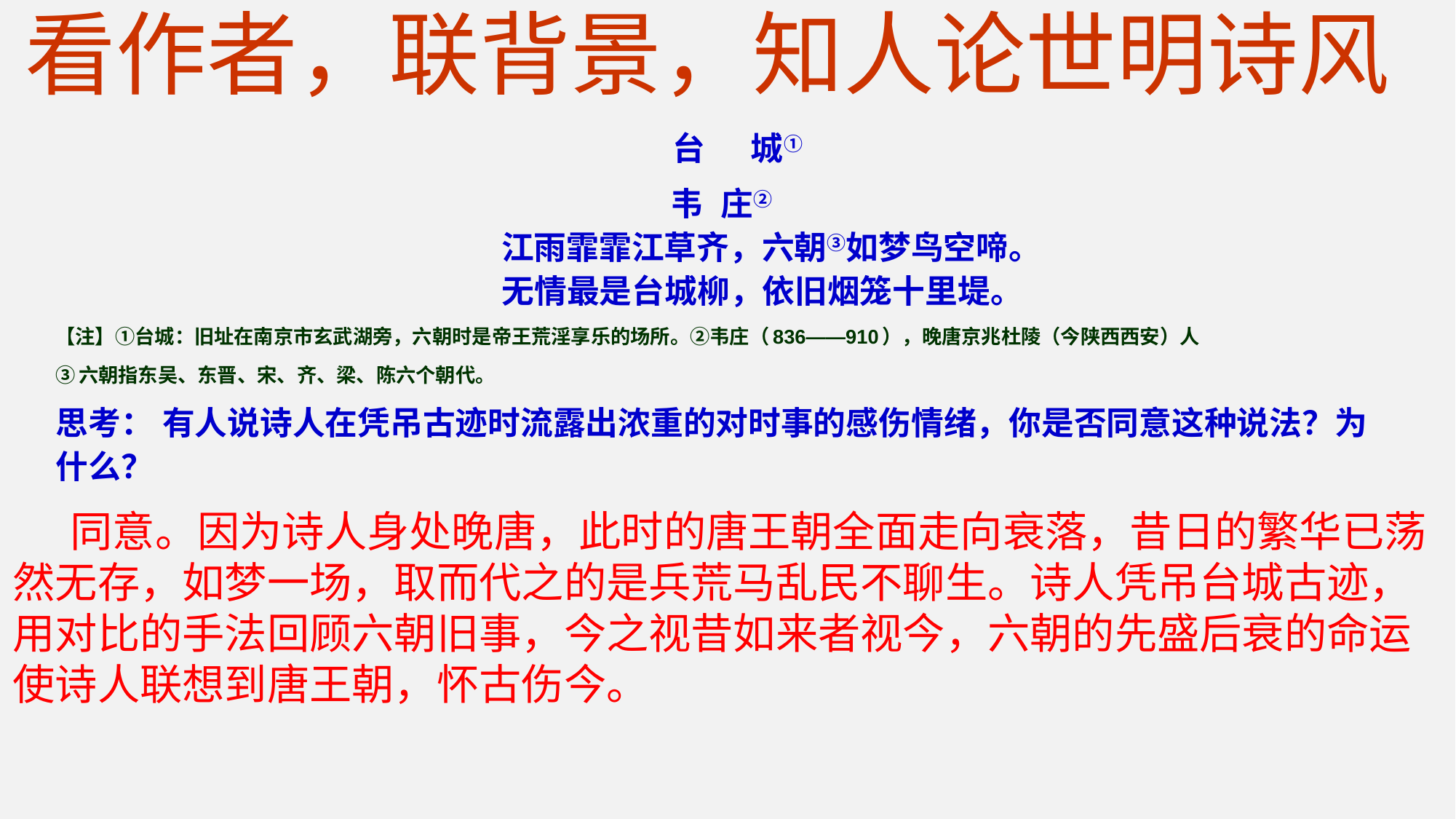

看作者，联背景，知人论世明诗风

             台     城①
韦  庄②
          江雨霏霏江草齐，六朝③如梦鸟空啼。
        无情最是台城柳，依旧烟笼十里堤。
【注】①台城：旧址在南京市玄武湖旁，六朝时是帝王荒淫享乐的场所。②韦庄（836——910），晚唐京兆杜陵（今陕西西安）人
③六朝指东吴、东晋、宋、齐、梁、陈六个朝代。
思考： 有人说诗人在凭吊古迹时流露出浓重的对时事的感伤情绪，你是否同意这种说法？为什么？
     同意。因为诗人身处晚唐，此时的唐王朝全面走向衰落，昔日的繁华已荡然无存，如梦一场，取而代之的是兵荒马乱民不聊生。诗人凭吊台城古迹，用对比的手法回顾六朝旧事，今之视昔如来者视今，六朝的先盛后衰的命运使诗人联想到唐王朝，怀古伤今。